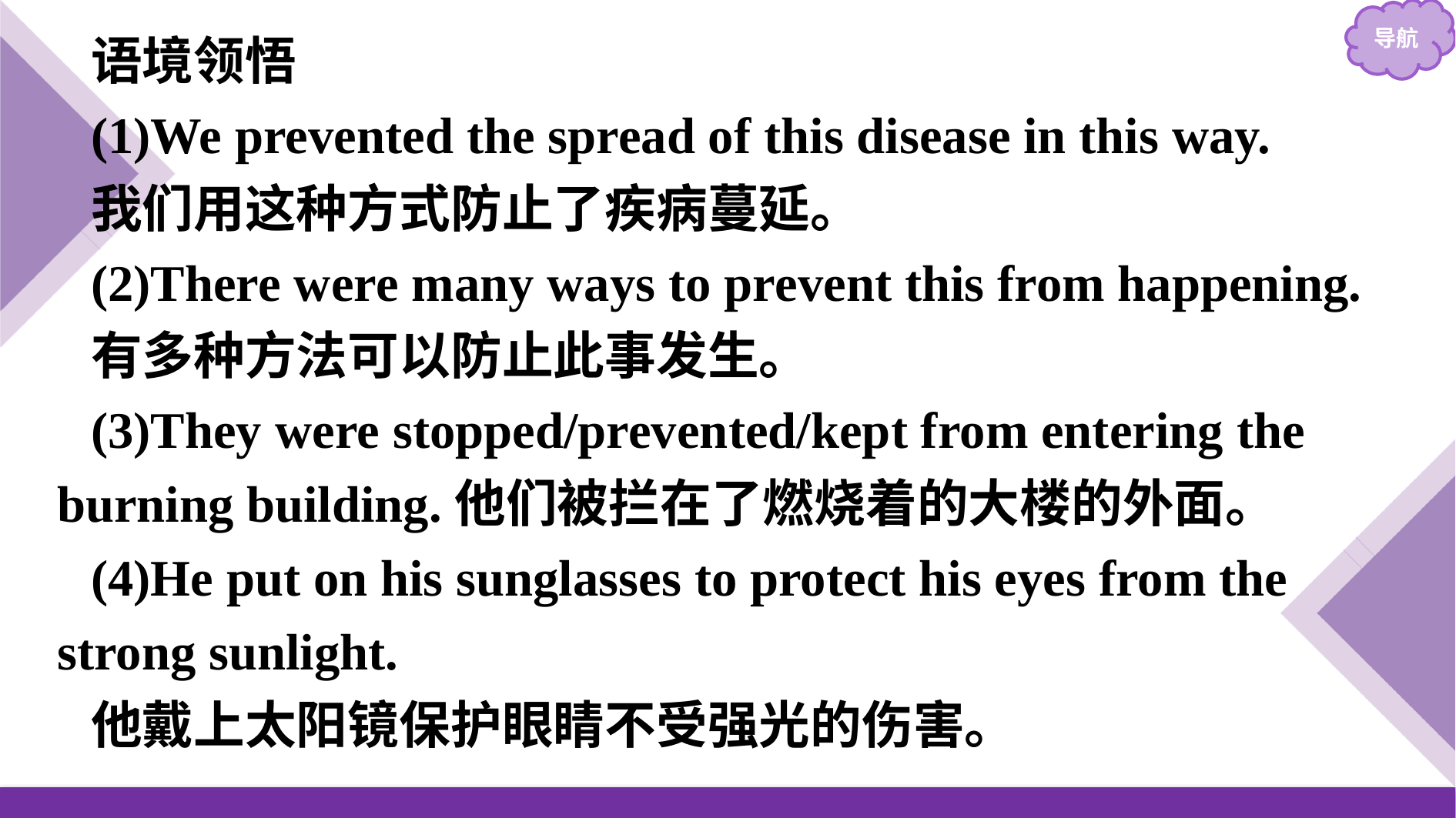

语境领悟
(1)We prevented the spread of this disease in this way.
我们用这种方式防止了疾病蔓延。
(2)There were many ways to prevent this from happening.
有多种方法可以防止此事发生。
(3)They were stopped/prevented/kept from entering the burning building.他们被拦在了燃烧着的大楼的外面。
(4)He put on his sunglasses to protect his eyes from the strong sunlight.
他戴上太阳镜保护眼睛不受强光的伤害。